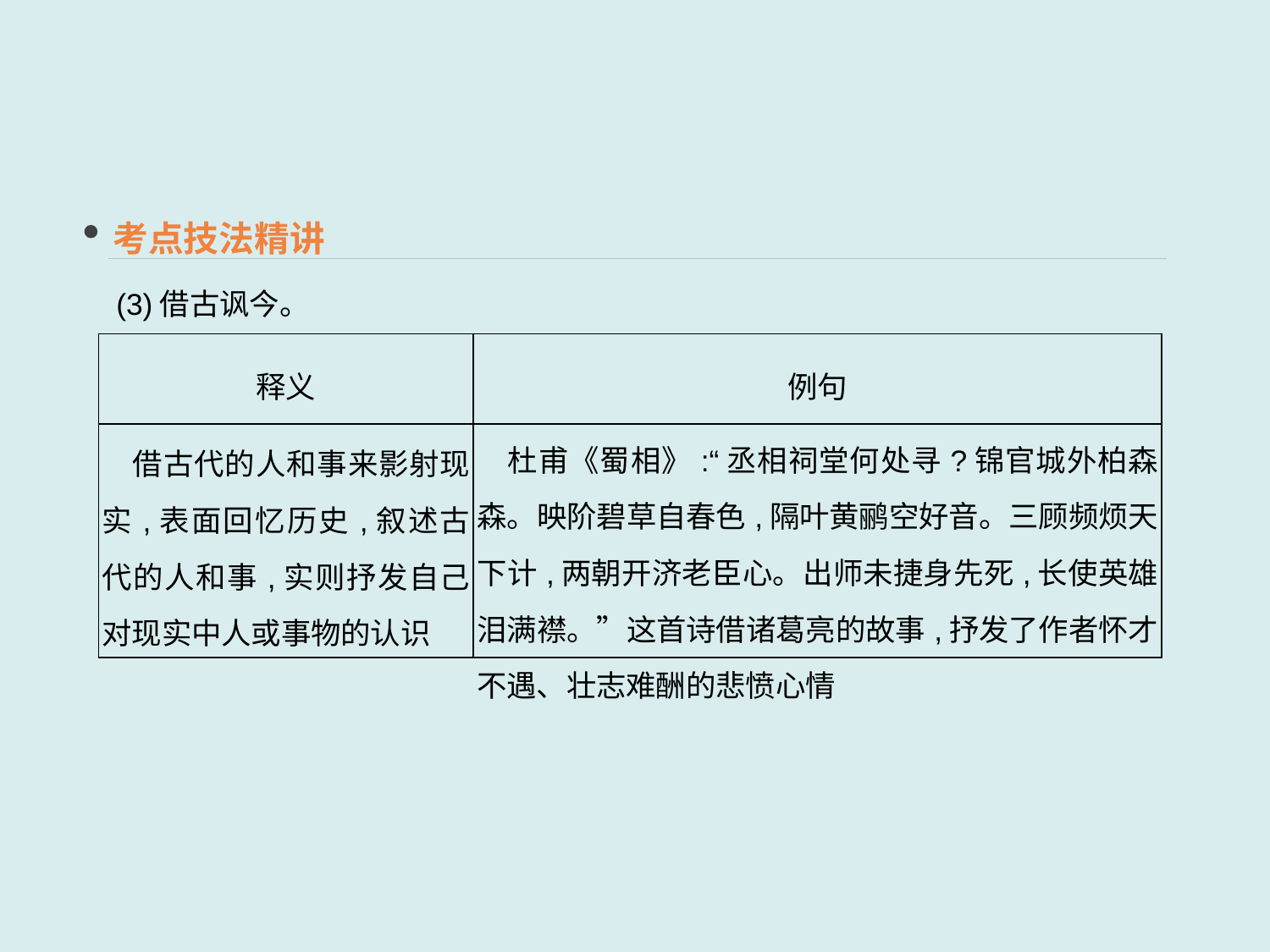

考点技法精讲

(3)借古讽今。
| 释义 | 例句 |
| --- | --- |
| 借古代的人和事来影射现实,表面回忆历史,叙述古代的人和事,实则抒发自己对现实中人或事物的认识 | 杜甫《蜀相》:“丞相祠堂何处寻?锦官城外柏森森。映阶碧草自春色,隔叶黄鹂空好音。三顾频烦天下计,两朝开济老臣心。出师未捷身先死,长使英雄泪满襟。”这首诗借诸葛亮的故事,抒发了作者怀才不遇、壮志难酬的悲愤心情 |